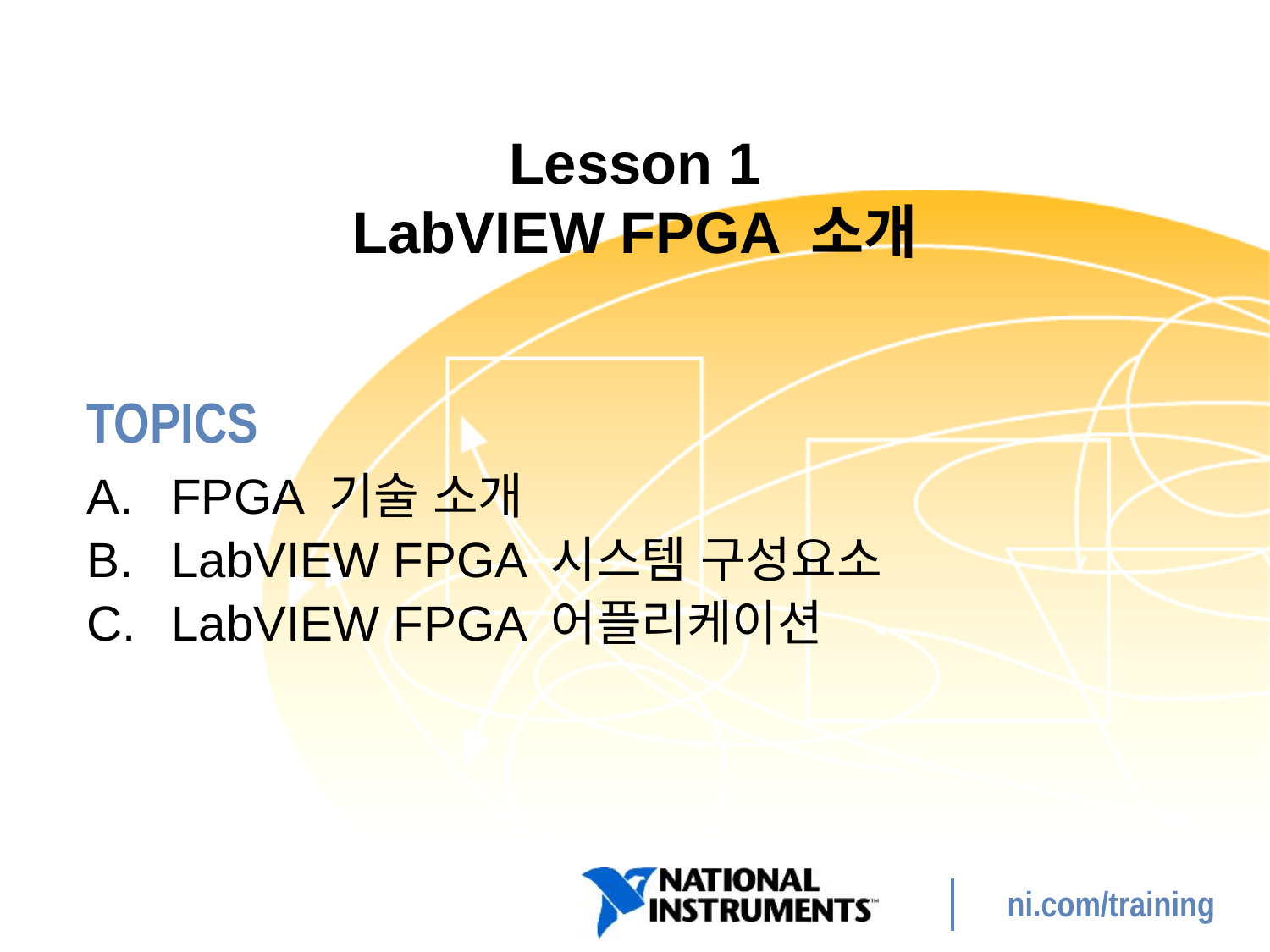

# Lesson 1 LabVIEW FPGA 소개
FPGA 기술 소개
LabVIEW FPGA 시스템 구성요소
LabVIEW FPGA 어플리케이션